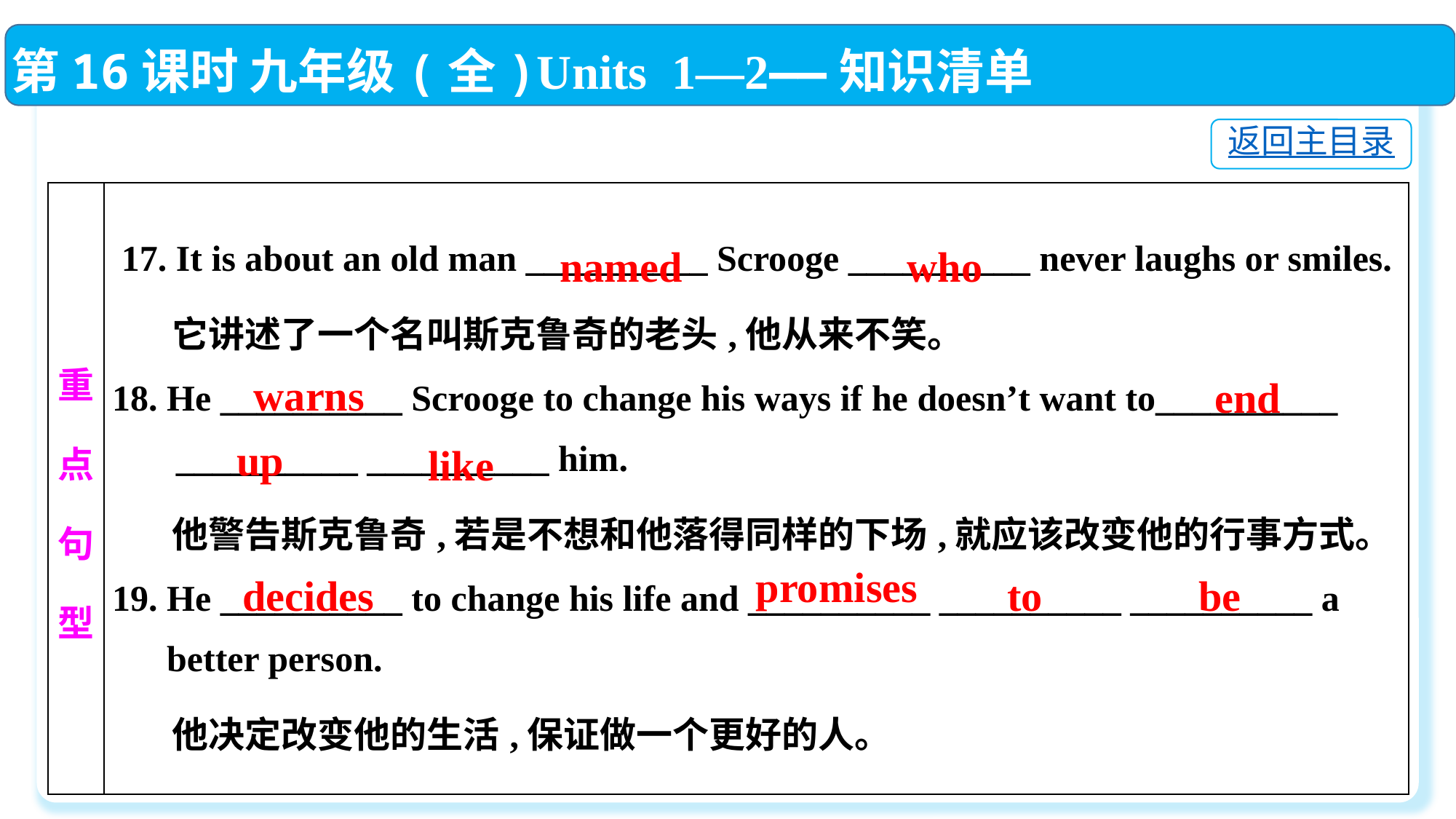

第16课时 九年级(全)Units  1—2——知识清单

返回主目录
| 重点 句型 | 17. It is about an old man \_\_\_\_\_\_\_\_\_\_ Scrooge \_\_\_\_\_\_\_\_\_\_ never laughs or smiles. 它讲述了一个名叫斯克鲁奇的老头,他从来不笑。 18. He \_\_\_\_\_\_\_\_\_\_ Scrooge to change his ways if he doesn’t want to\_\_\_\_\_\_\_\_\_\_ \_\_\_\_\_\_\_\_\_\_ \_\_\_\_\_\_\_\_\_\_ him. 他警告斯克鲁奇,若是不想和他落得同样的下场,就应该改变他的行事方式。 19. He \_\_\_\_\_\_\_\_\_\_ to change his life and \_\_\_\_\_\_\_\_\_\_ \_\_\_\_\_\_\_\_\_\_ \_\_\_\_\_\_\_\_\_\_ a better person. 他决定改变他的生活,保证做一个更好的人。 |
| --- | --- |
named
who
warns
end
up
like
promises
decides
to
be